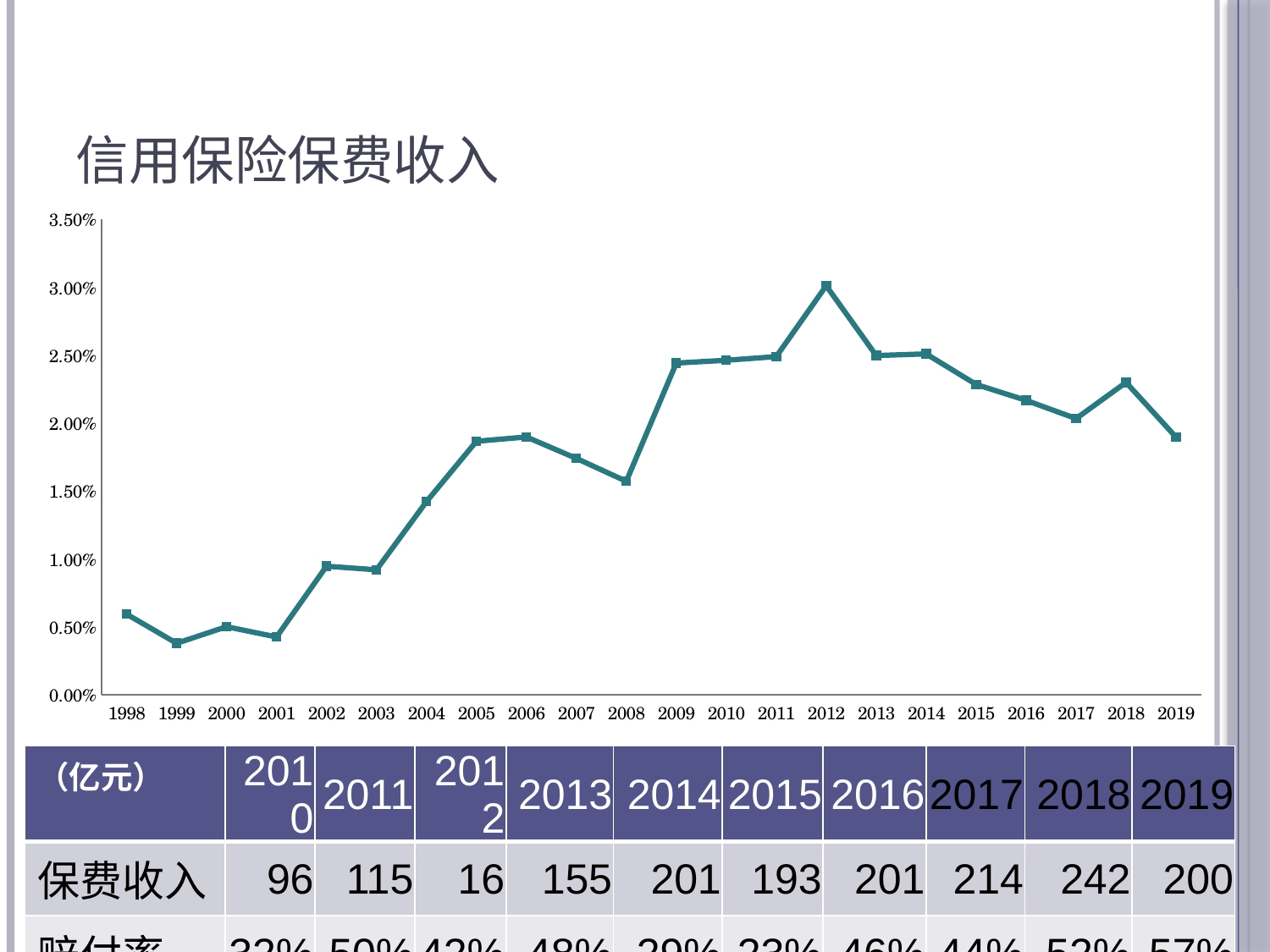

# 信用保险保费收入

### Chart

| Category |  |
|---|---|
| 1998 | 0.005940594059405941 |
| 1999 | 0.003795066413662239 |
| 2000 | 0.005013368983957219 |
| 2001 | 0.0042572358479600145 |
| 2002 | 0.009467485984785314 |
| 2003 | 0.009201710204021243 |
| 2004 | 0.014222222222222223 |
| 2005 | 0.01867019506295103 |
| 2006 | 0.018986252019814045 |
| 2007 | 0.017409411493815606 |
| 2008 | 0.015718681393925647 |
| 2009 | 0.024427730429128287 |
| 2010 | 0.02463523323510386 |
| 2011 | 0.024903525906163515 |
| 2012 | 0.030120448026892115 |
| 2013 | 0.024978027320170113 |
| 2014 | 0.025103283689619848 |
| 2015 | 0.022853276031958972 |
| 2016 | 0.021684182806769883 |
| 2017 | 0.020338854421613827 |
| 2018 | 0.023002637220862505 |
| 2019 | 0.01897281196046066 |
| （亿元） | 2010 | 2011 | 2012 | 2013 | 2014 | 2015 | 2016 | 2017 | 2018 | 2019 |
| --- | --- | --- | --- | --- | --- | --- | --- | --- | --- | --- |
| 保费收入 | 96 | 115 | 16 | 155 | 201 | 193 | 201 | 214 | 242 | 200 |
| 赔付率 | 32% | 50% | 42% | 48% | 29% | 23% | 46% | 44% | 52% | 57% |